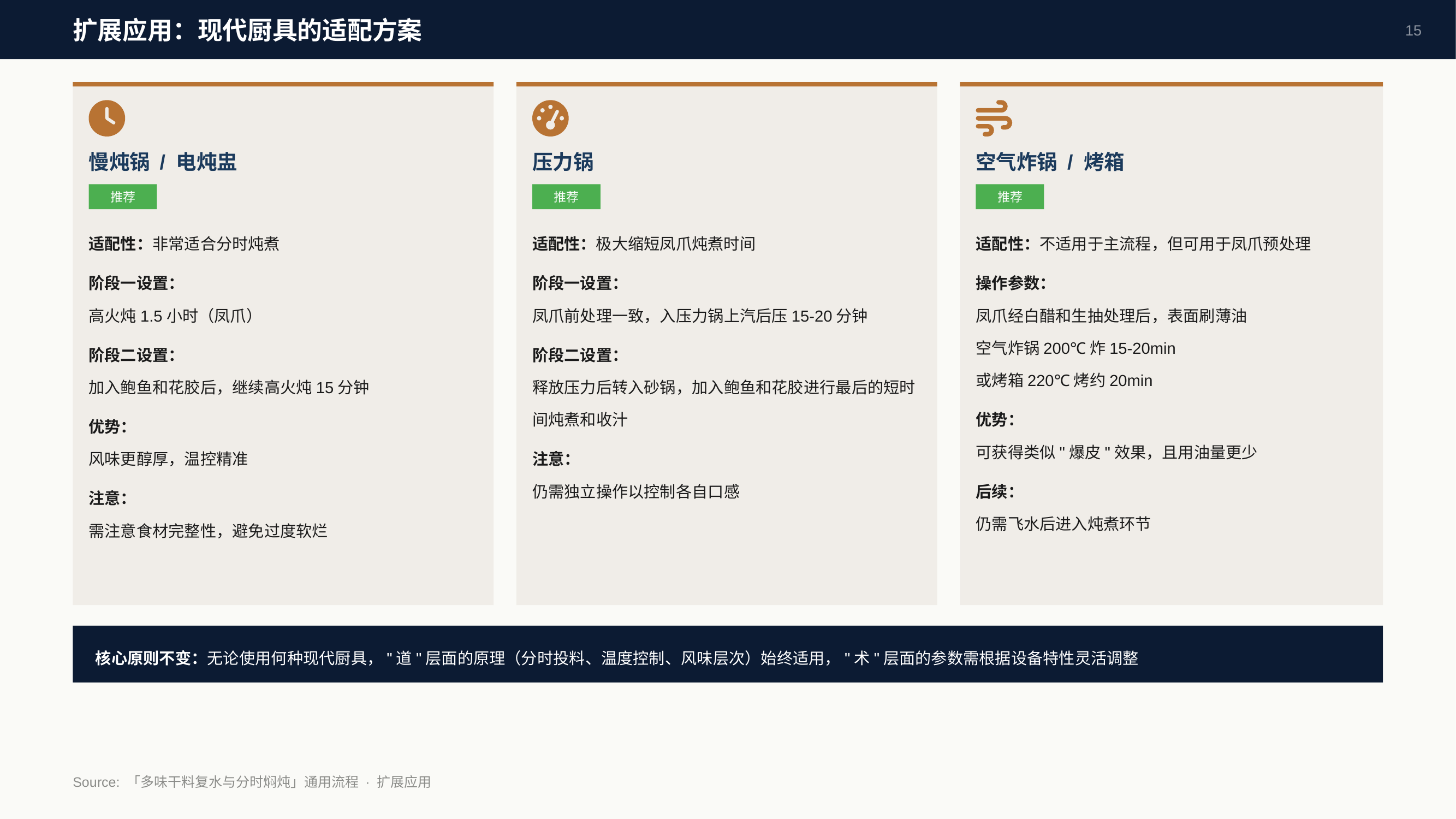

扩展应用：现代厨具的适配方案
15

慢炖锅 / 电炖盅
压力锅
空气炸锅 / 烤箱

推荐

推荐

推荐
适配性：非常适合分时炖煮
阶段一设置：
高火炖1.5小时（凤爪）
阶段二设置：
加入鲍鱼和花胶后，继续高火炖15分钟
优势：
风味更醇厚，温控精准
注意：
需注意食材完整性，避免过度软烂
适配性：极大缩短凤爪炖煮时间
阶段一设置：
凤爪前处理一致，入压力锅上汽后压15-20分钟
阶段二设置：
释放压力后转入砂锅，加入鲍鱼和花胶进行最后的短时间炖煮和收汁
注意：
仍需独立操作以控制各自口感
适配性：不适用于主流程，但可用于凤爪预处理
操作参数：
凤爪经白醋和生抽处理后，表面刷薄油
空气炸锅200℃炸15-20min
或烤箱220℃烤约20min
优势：
可获得类似"爆皮"效果，且用油量更少
后续：
仍需飞水后进入炖煮环节

核心原则不变：无论使用何种现代厨具，"道"层面的原理（分时投料、温度控制、风味层次）始终适用，"术"层面的参数需根据设备特性灵活调整
Source: 「多味干料复水与分时焖炖」通用流程 · 扩展应用